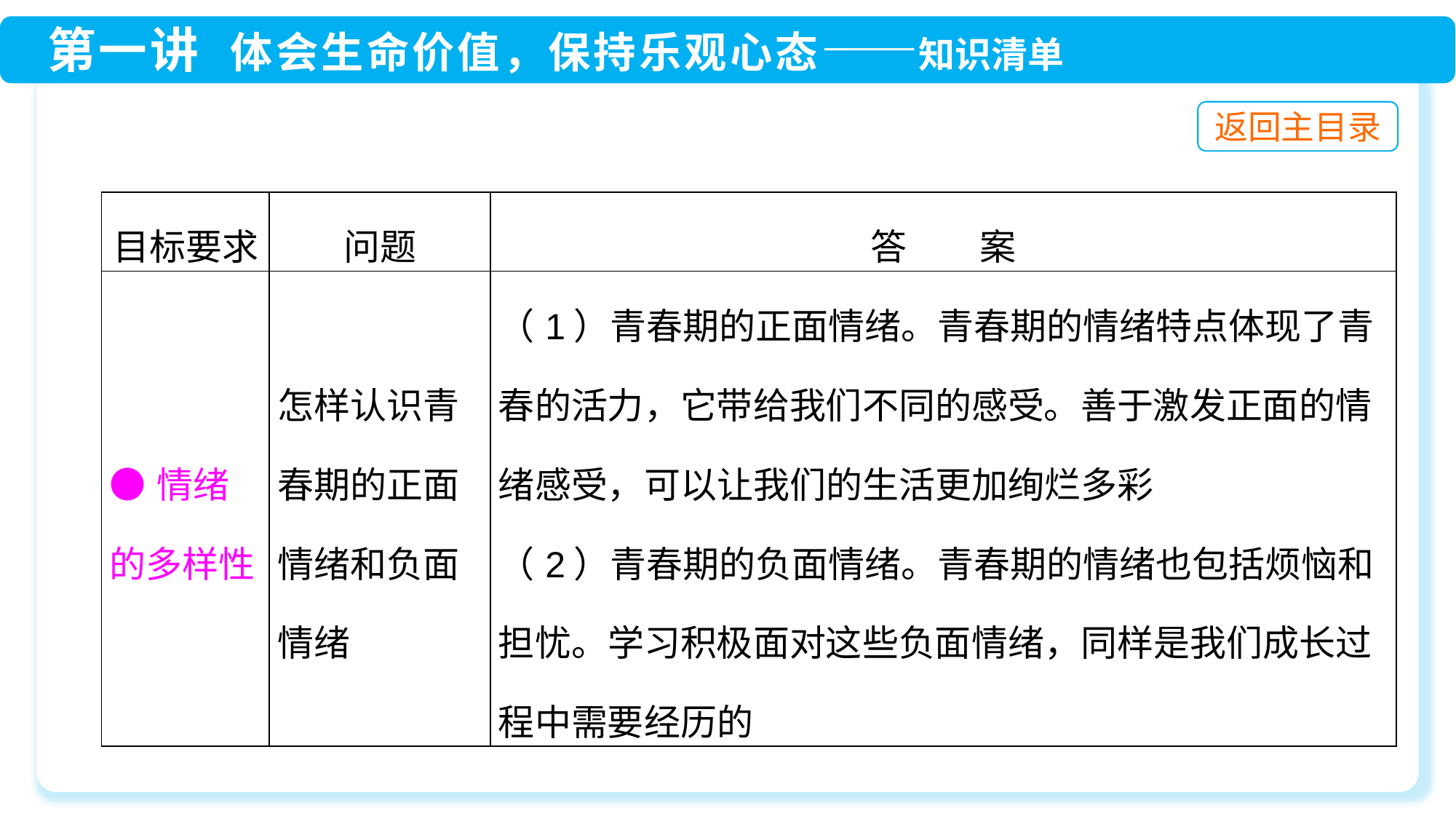

| 目标要求 | 问题 | 答　　案 |
| --- | --- | --- |
| ●情绪的多样性 | 怎样认识青春期的正面情绪和负面情绪 | （1）青春期的正面情绪。青春期的情绪特点体现了青春的活力，它带给我们不同的感受。善于激发正面的情绪感受，可以让我们的生活更加绚烂多彩 （2）青春期的负面情绪。青春期的情绪也包括烦恼和担忧。学习积极面对这些负面情绪，同样是我们成长过程中需要经历的 |